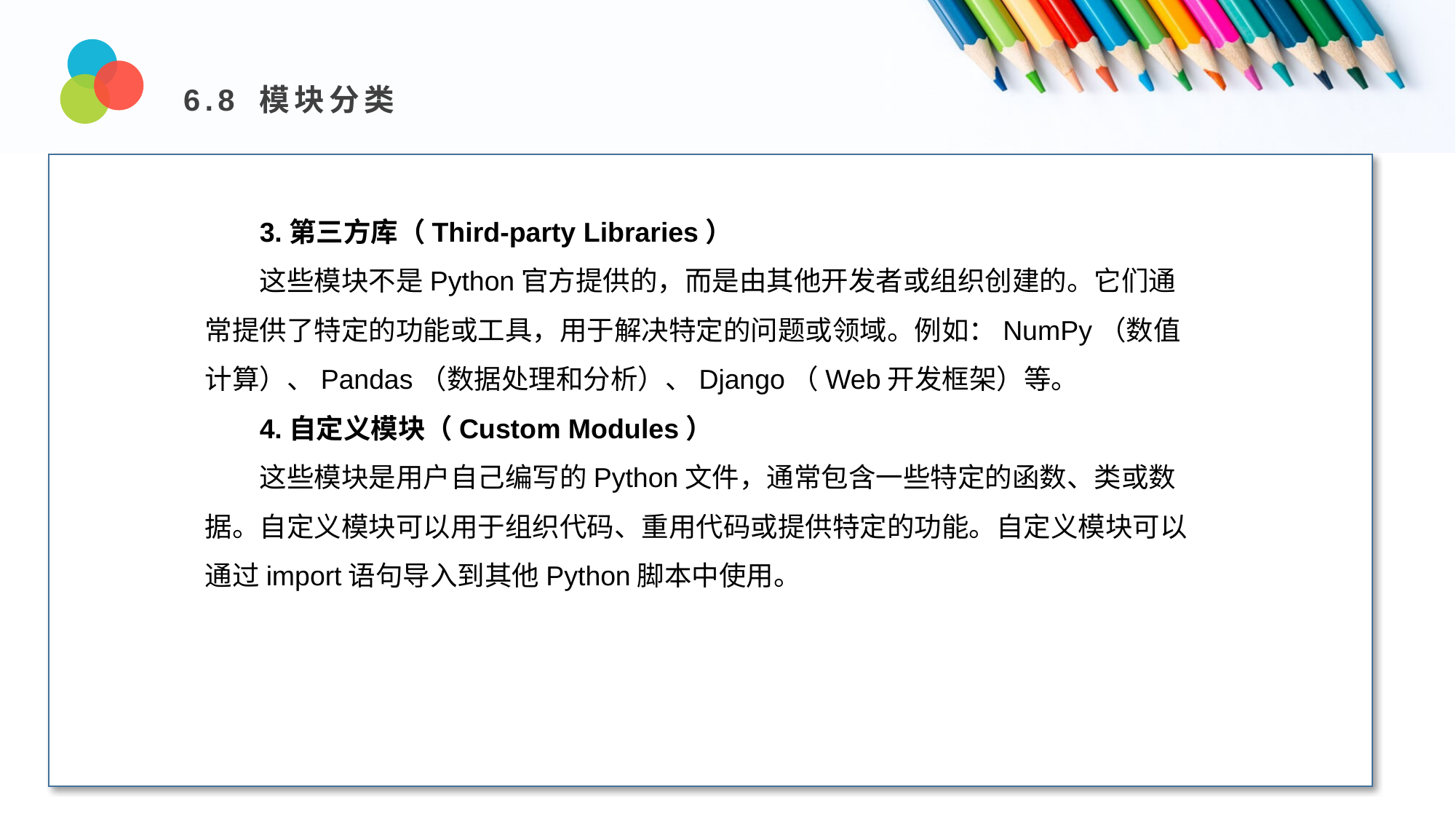

6.8 模块分类
Design and Production
3.第三方库（Third-party Libraries）
这些模块不是Python官方提供的，而是由其他开发者或组织创建的。它们通常提供了特定的功能或工具，用于解决特定的问题或领域。例如：NumPy（数值计算）、Pandas（数据处理和分析）、Django（Web开发框架）等。
4.自定义模块（Custom Modules）
这些模块是用户自己编写的Python文件，通常包含一些特定的函数、类或数据。自定义模块可以用于组织代码、重用代码或提供特定的功能。自定义模块可以通过import语句导入到其他Python脚本中使用。